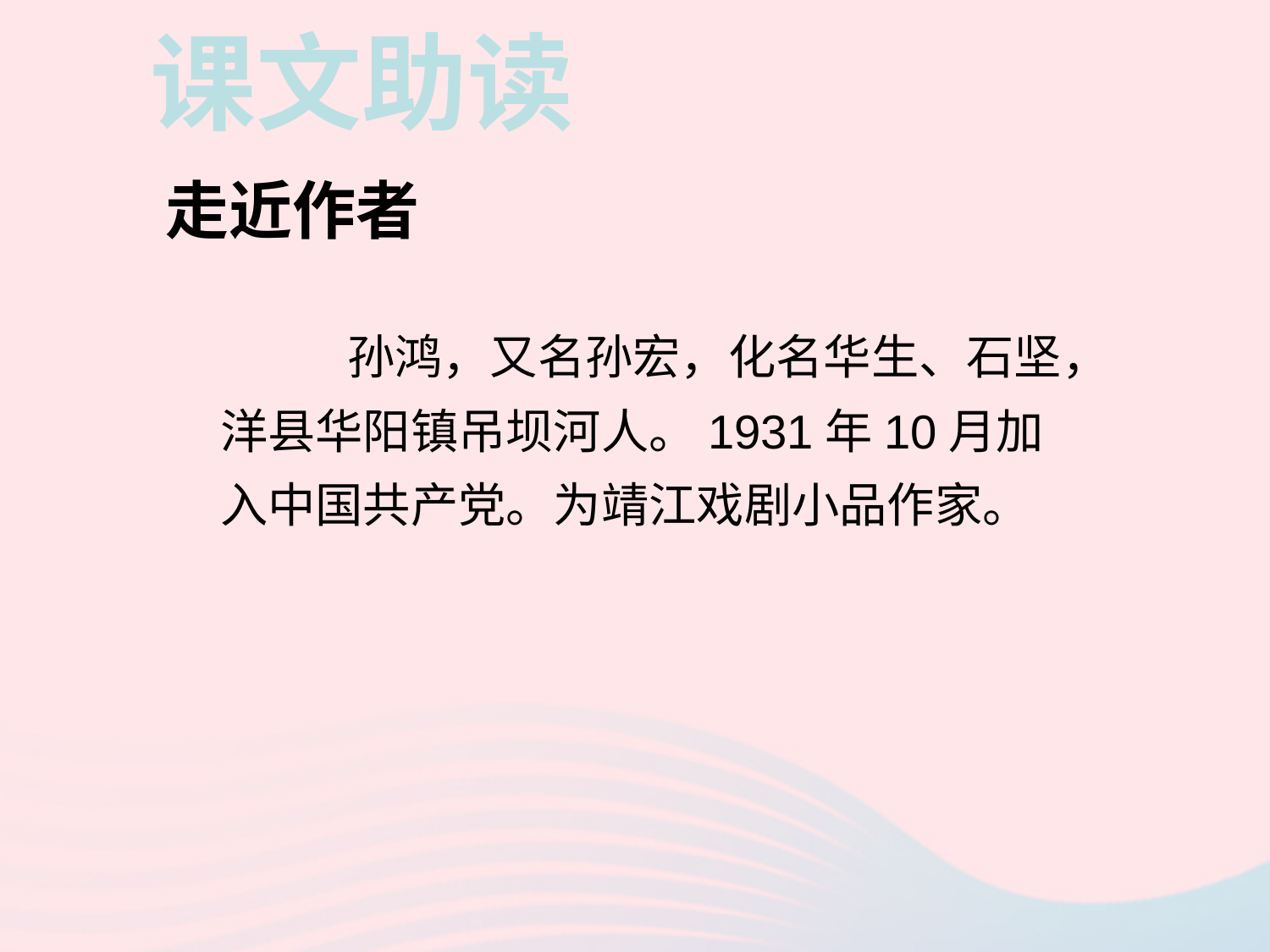

课文助读
走近作者
	孙鸿，又名孙宏，化名华生、石坚，洋县华阳镇吊坝河人。1931年10月加入中国共产党。为靖江戏剧小品作家。